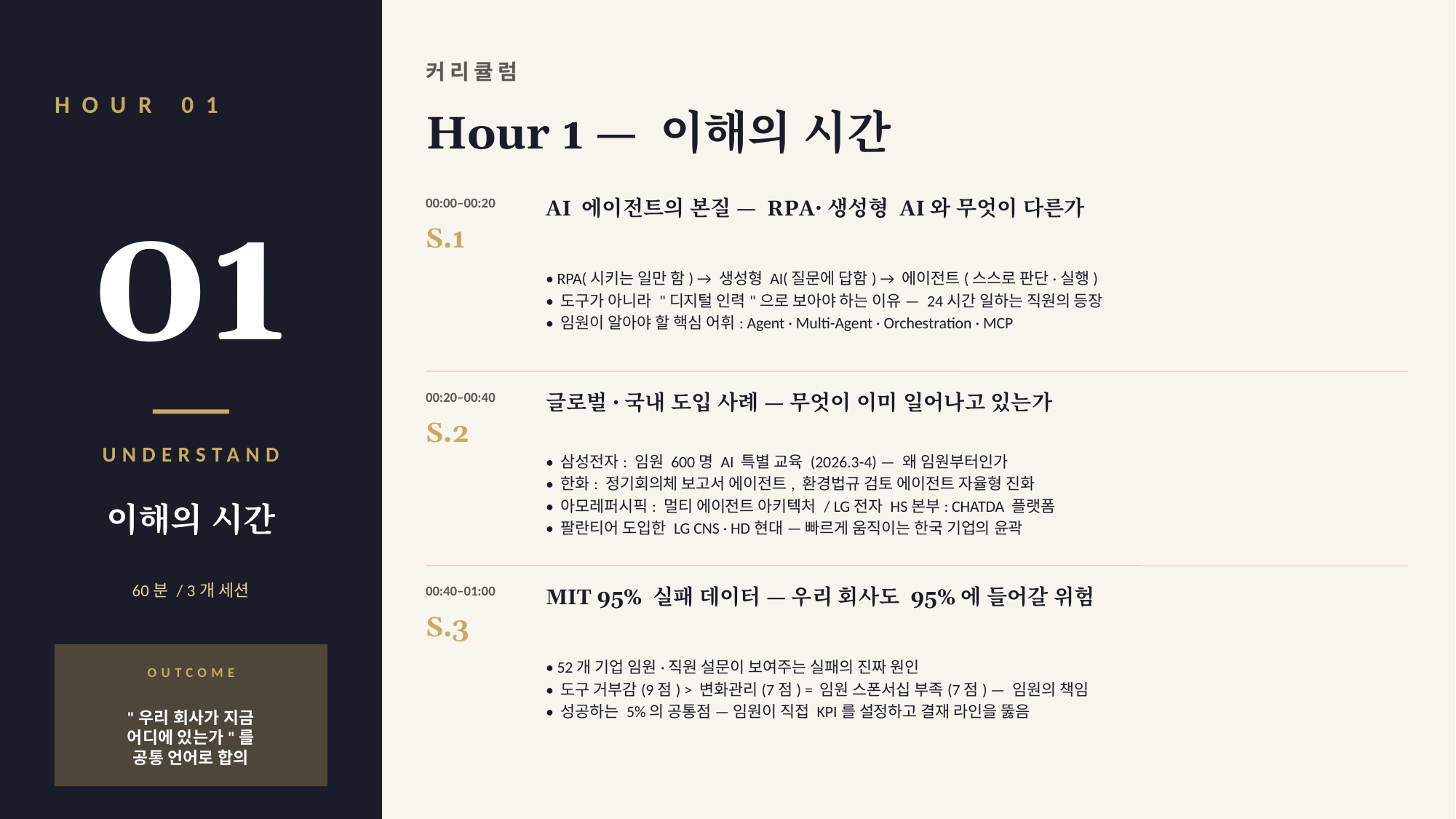

커리큘럼
HOUR 01
Hour 1 — 이해의 시간
01
00:00–00:20
AI 에이전트의 본질 — RPA·생성형 AI와 무엇이 다른가
S.1
• RPA(시키는 일만 함) → 생성형 AI(질문에 답함) → 에이전트(스스로 판단·실행)
• 도구가 아니라 "디지털 인력"으로 보아야 하는 이유 — 24시간 일하는 직원의 등장
• 임원이 알아야 할 핵심 어휘: Agent · Multi-Agent · Orchestration · MCP

00:20–00:40
글로벌·국내 도입 사례 — 무엇이 이미 일어나고 있는가

S.2
• 삼성전자: 임원 600명 AI 특별 교육 (2026.3-4) — 왜 임원부터인가
• 한화: 정기회의체 보고서 에이전트, 환경법규 검토 에이전트 자율형 진화
• 아모레퍼시픽: 멀티 에이전트 아키텍처 / LG전자 HS본부: CHATDA 플랫폼
• 팔란티어 도입한 LG CNS · HD현대 — 빠르게 움직이는 한국 기업의 윤곽
UNDERSTAND
이해의 시간

60분 / 3개 세션
00:40–01:00
MIT 95% 실패 데이터 — 우리 회사도 95%에 들어갈 위험
S.3
• 52개 기업 임원·직원 설문이 보여주는 실패의 진짜 원인
• 도구 거부감(9점) > 변화관리(7점) = 임원 스폰서십 부족(7점) — 임원의 책임
• 성공하는 5%의 공통점 — 임원이 직접 KPI를 설정하고 결재 라인을 뚫음

OUTCOME
"우리 회사가 지금
어디에 있는가"를
공통 언어로 합의